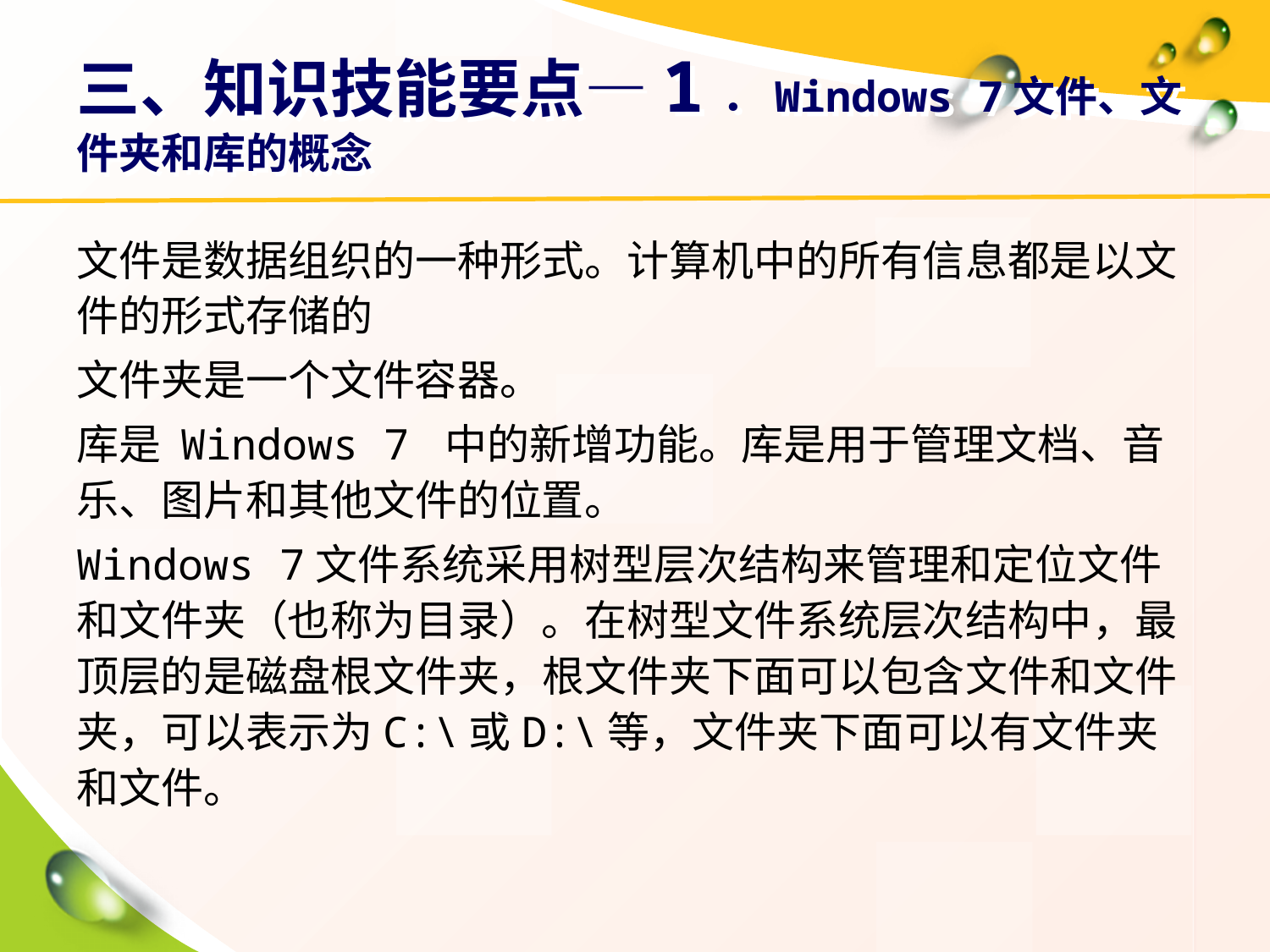

# 三、知识技能要点—1．Windows 7文件、文件夹和库的概念
文件是数据组织的一种形式。计算机中的所有信息都是以文件的形式存储的
文件夹是一个文件容器。
库是 Windows 7 中的新增功能。库是用于管理文档、音乐、图片和其他文件的位置。
Windows 7文件系统采用树型层次结构来管理和定位文件和文件夹（也称为目录）。在树型文件系统层次结构中，最顶层的是磁盘根文件夹，根文件夹下面可以包含文件和文件夹，可以表示为C:\或D:\等，文件夹下面可以有文件夹和文件。